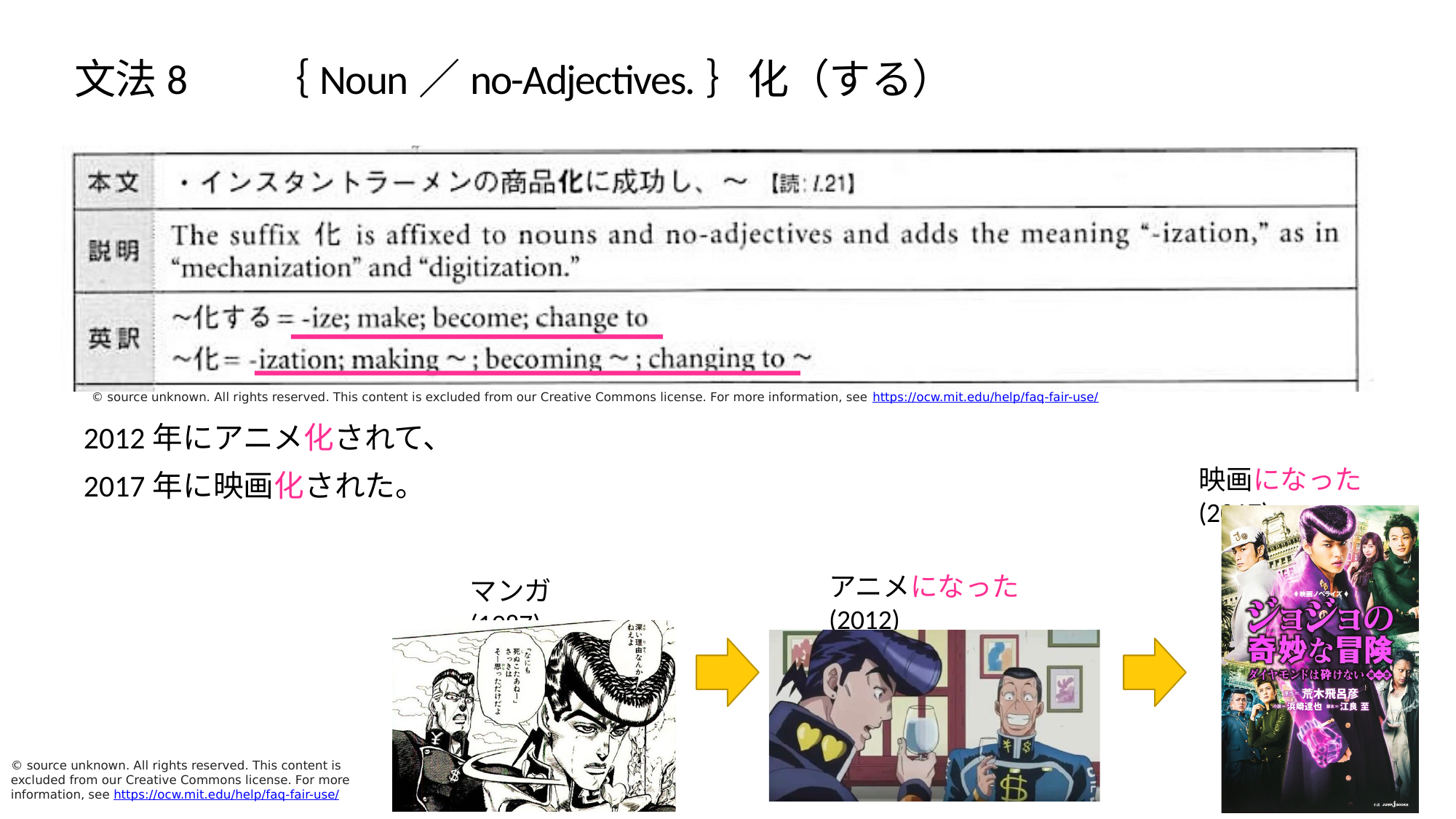

# ⽂法8	｛Noun／no-Adjectives.｝化（する）

© source unknown. All rights reserved. This content is excluded from our Creative Commons license. For more information, see https://ocw.mit.edu/help/faq-fair-use/

2012年にアニメ化されて、
2017年に映画化された。
映画になった(2017)

アニメになった(2012)
マンガ(1987)

© source unknown. All rights reserved. This content is excluded from our Creative Commons license. For more information, see https://ocw.mit.edu/help/faq-fair-use/